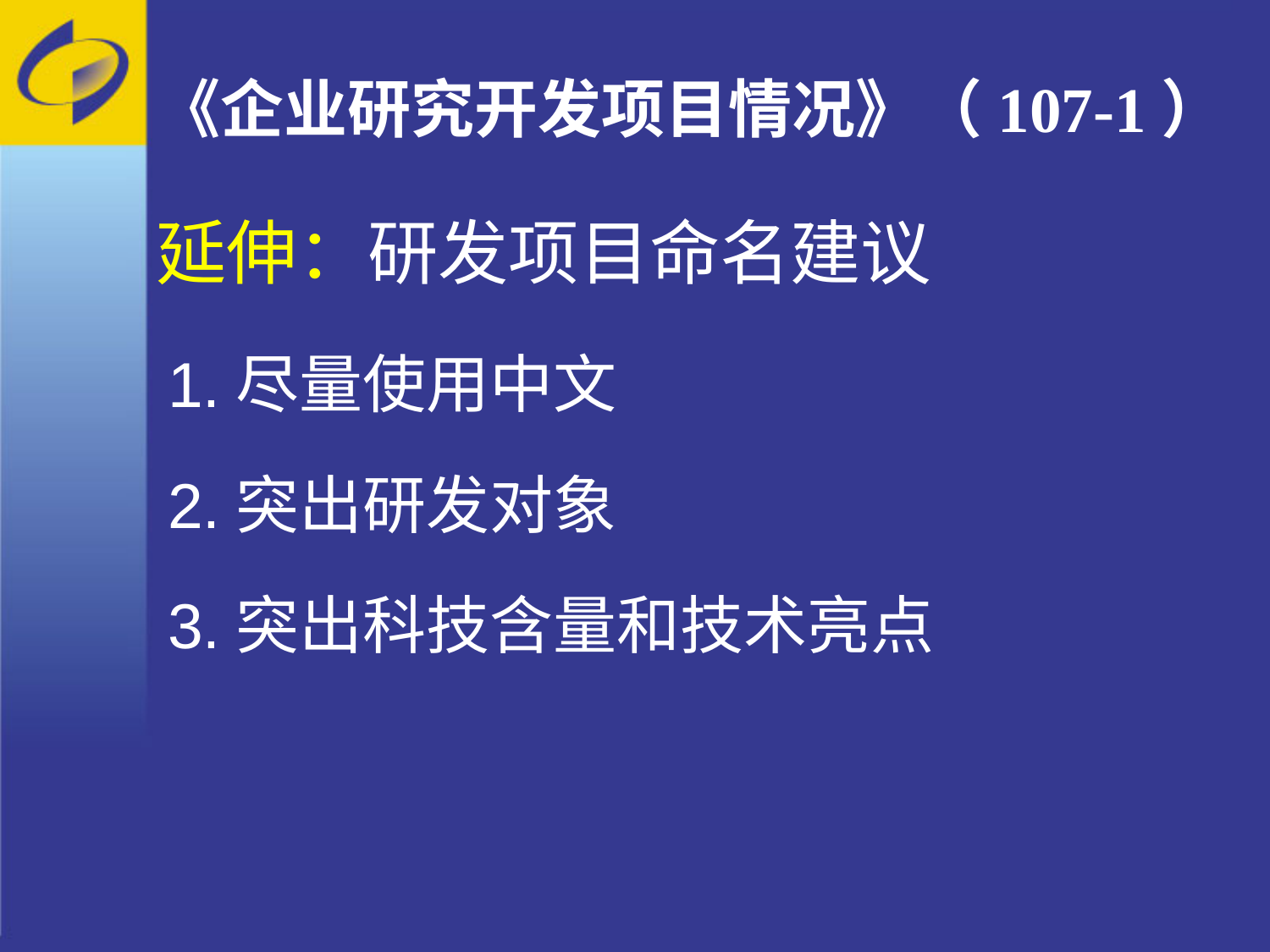

# 《企业研究开发项目情况》（107-1）
延伸：研发项目命名建议
1.尽量使用中文
2.突出研发对象
3.突出科技含量和技术亮点